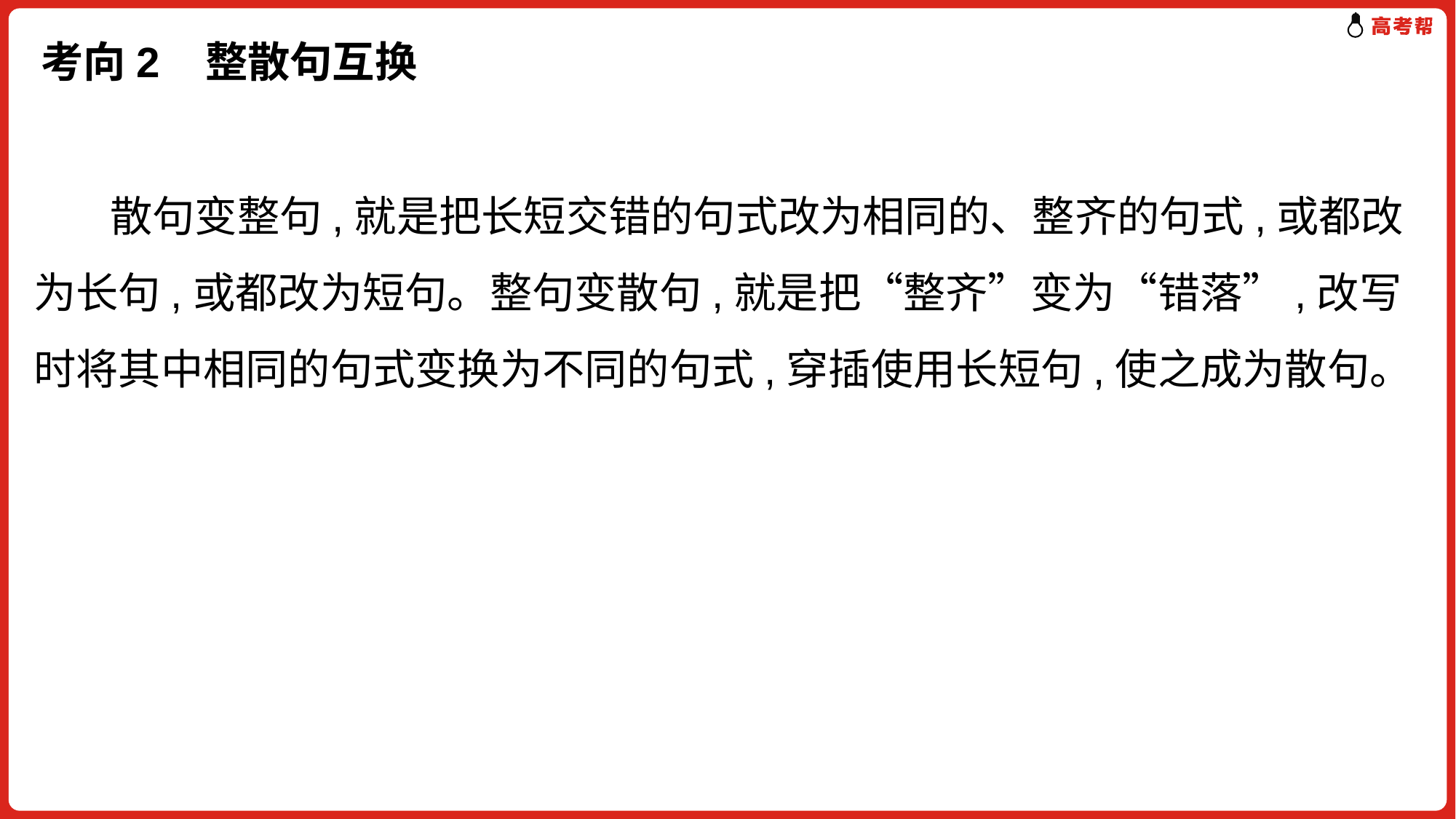

# 考向2   整散句互换
       散句变整句,就是把长短交错的句式改为相同的、整齐的句式,或都改为长句,或都改为短句。整句变散句,就是把“整齐”变为“错落”,改写时将其中相同的句式变换为不同的句式,穿插使用长短句,使之成为散句。